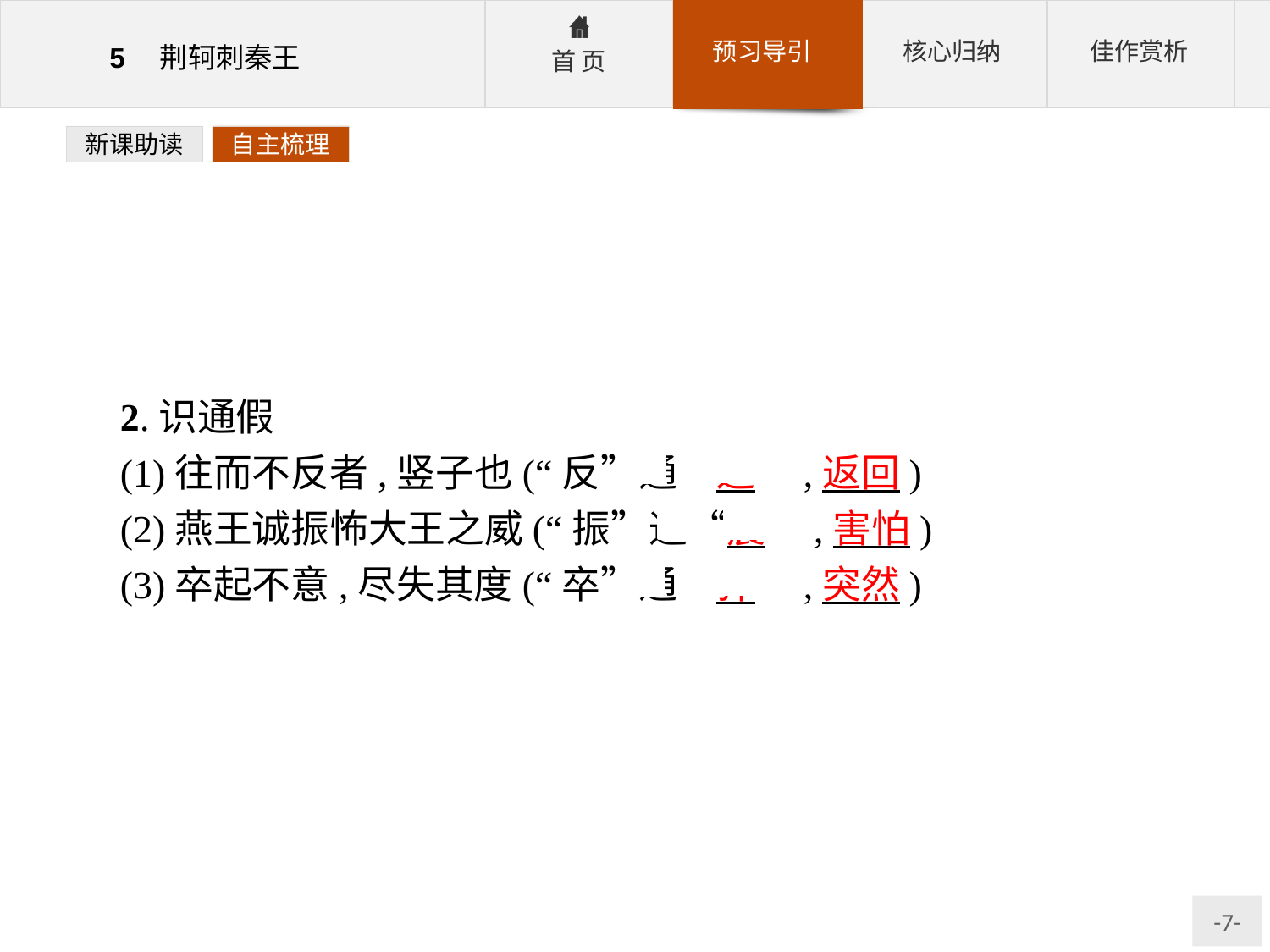

新课助读
自主梳理
2.识通假
(1)往而不反者,竖子也(“反”通“返”,返回)
(2)燕王诚振怖大王之威(“振”通“震”,害怕)
(3)卒起不意,尽失其度(“卒”通“猝”,突然)